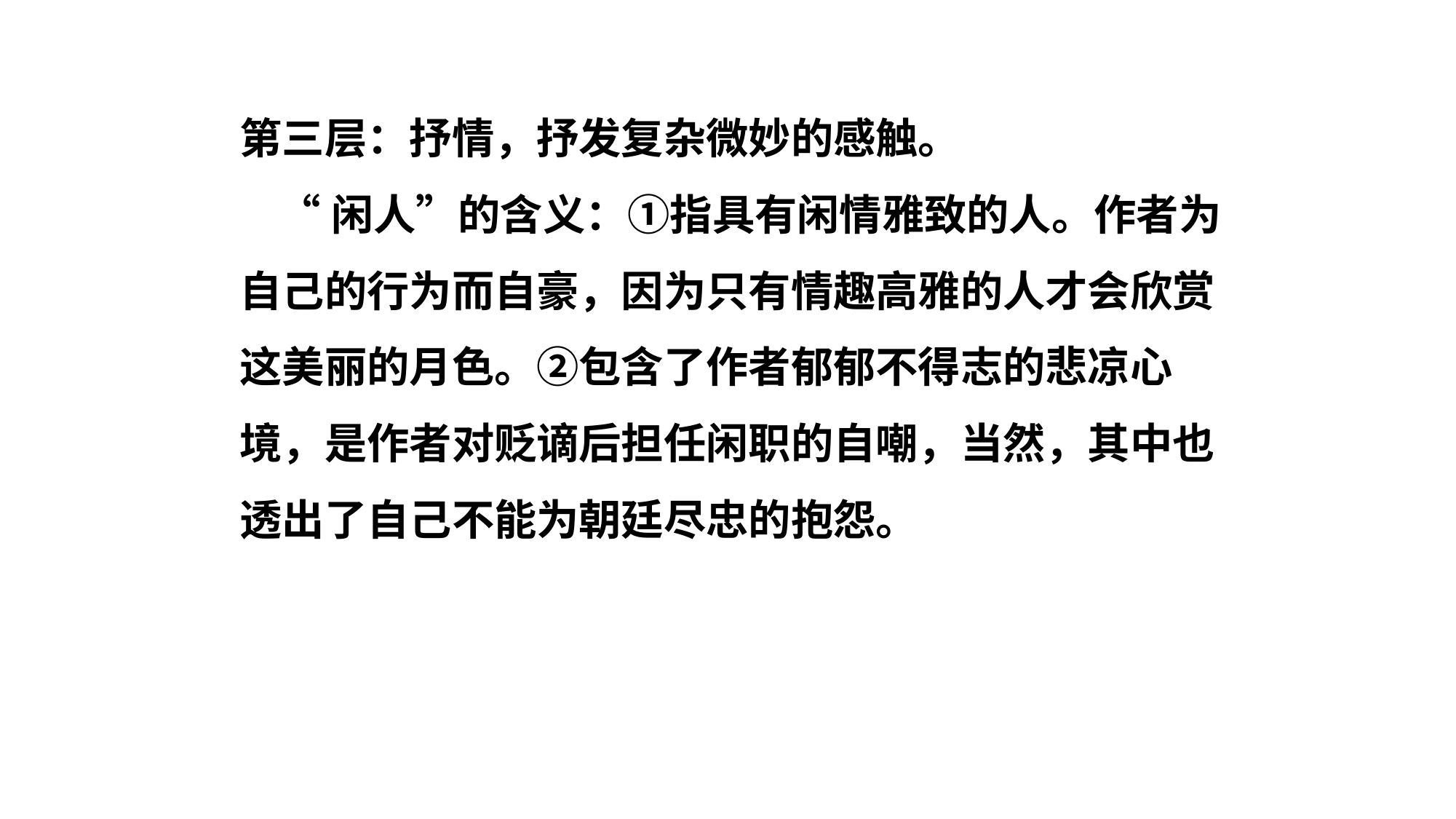

第三层：抒情，抒发复杂微妙的感触。
    “闲人”的含义：①指具有闲情雅致的人。作者为自己的行为而自豪，因为只有情趣高雅的人才会欣赏这美丽的月色。②包含了作者郁郁不得志的悲凉心境，是作者对贬谪后担任闲职的自嘲，当然，其中也透出了自己不能为朝廷尽忠的抱怨。